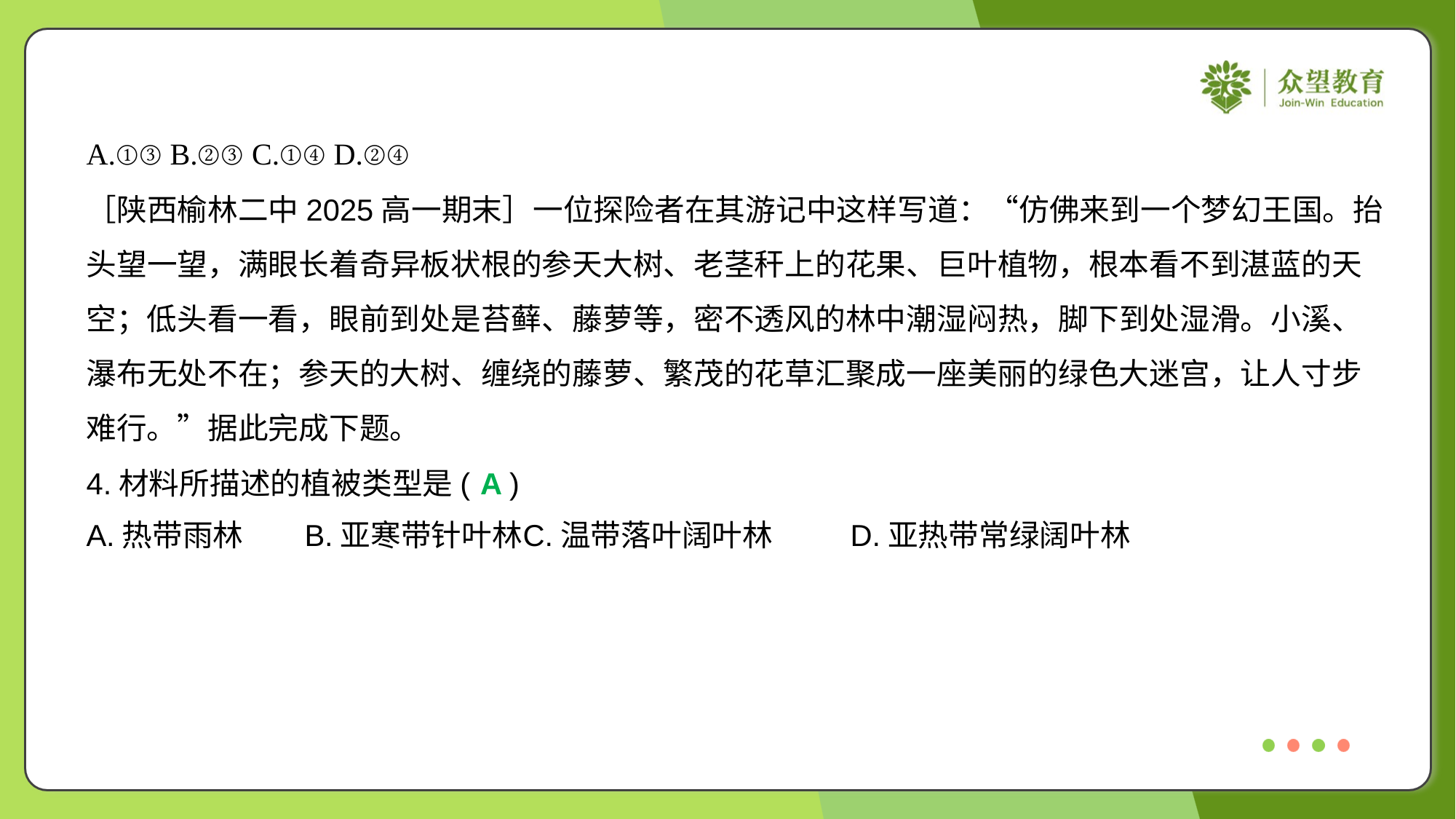

A.①③ B.②③ C.①④ D.②④
［陕西榆林二中2025高一期末］一位探险者在其游记中这样写道：“仿佛来到一个梦幻王国。抬
头望一望，满眼长着奇异板状根的参天大树、老茎秆上的花果、巨叶植物，根本看不到湛蓝的天
空；低头看一看，眼前到处是苔藓、藤萝等，密不透风的林中潮湿闷热，脚下到处湿滑。小溪、
瀑布无处不在；参天的大树、缠绕的藤萝、繁茂的花草汇聚成一座美丽的绿色大迷宫，让人寸步
难行。”据此完成下题。
4.材料所描述的植被类型是(     )
A
A.热带雨林	B.亚寒带针叶林	C.温带落叶阔叶林	D.亚热带常绿阔叶林